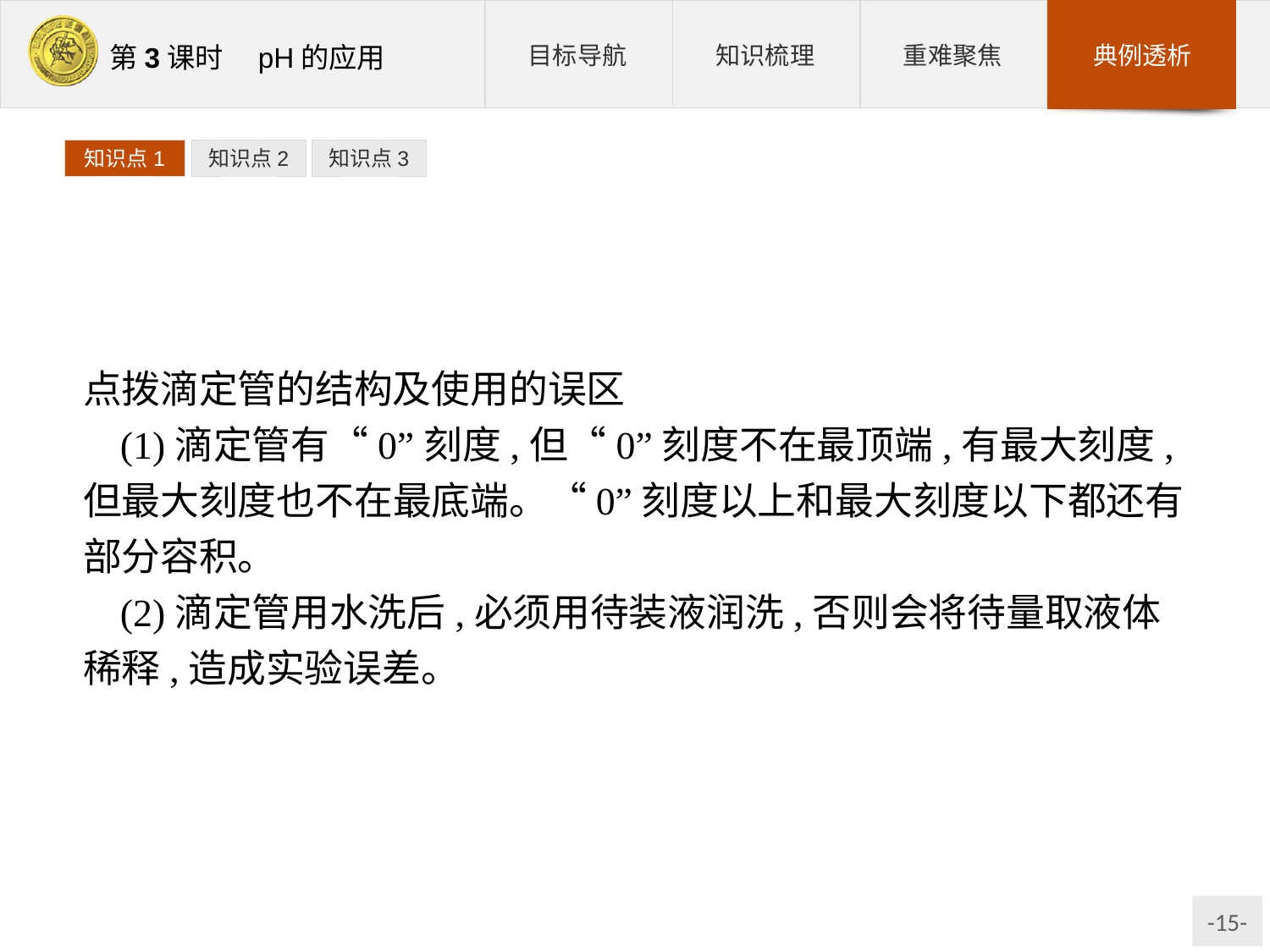

知识点1
知识点2
知识点3
点拨滴定管的结构及使用的误区
(1)滴定管有“0”刻度,但“0”刻度不在最顶端,有最大刻度,但最大刻度也不在最底端。“0”刻度以上和最大刻度以下都还有部分容积。
(2)滴定管用水洗后,必须用待装液润洗,否则会将待量取液体稀释,造成实验误差。